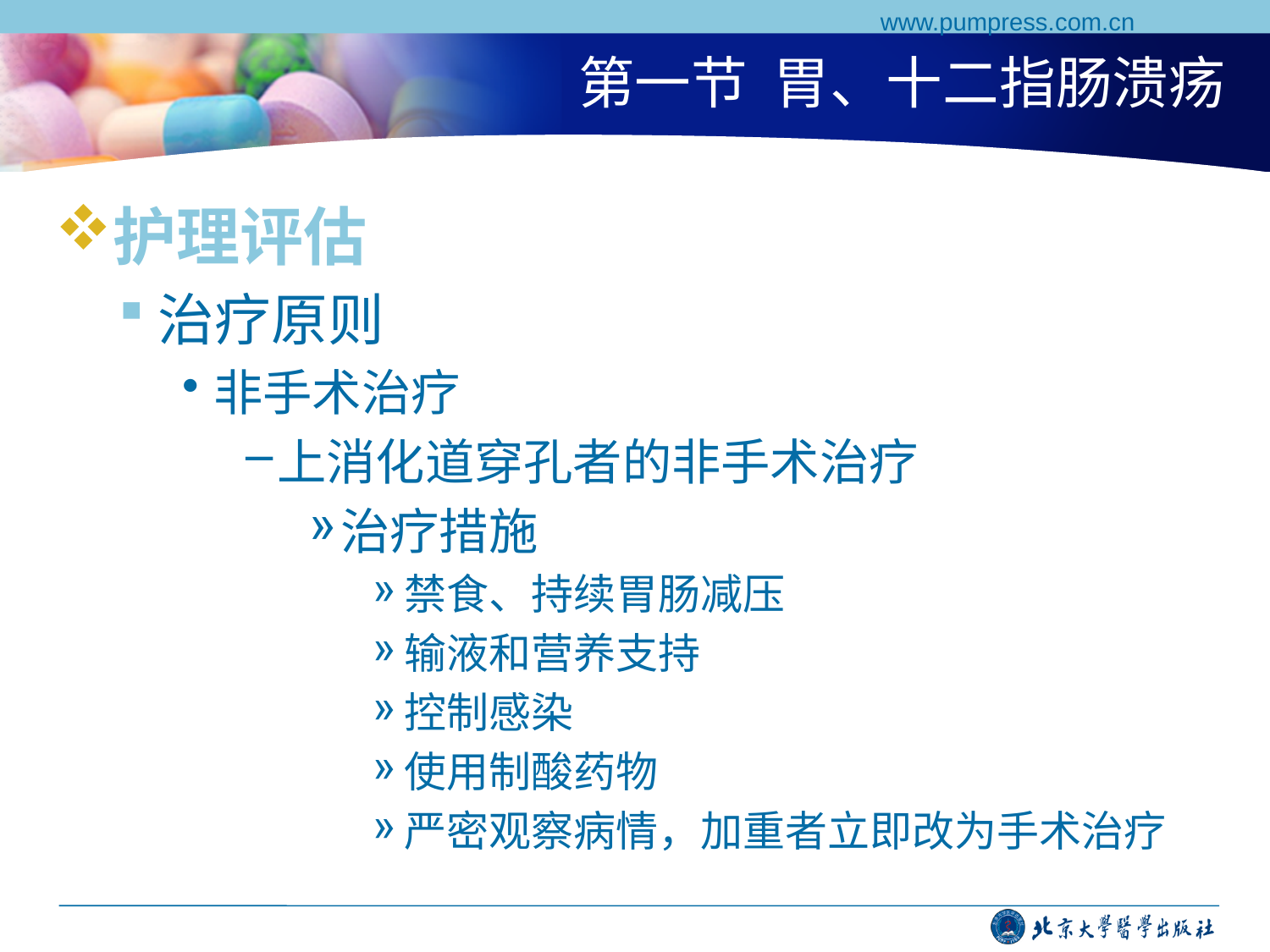

www.pumpress.com.cn
# 第一节  胃、十二指肠溃疡
护理评估
治疗原则
非手术治疗
上消化道穿孔者的非手术治疗
治疗措施
禁食、持续胃肠减压
输液和营养支持
控制感染
使用制酸药物
严密观察病情，加重者立即改为手术治疗